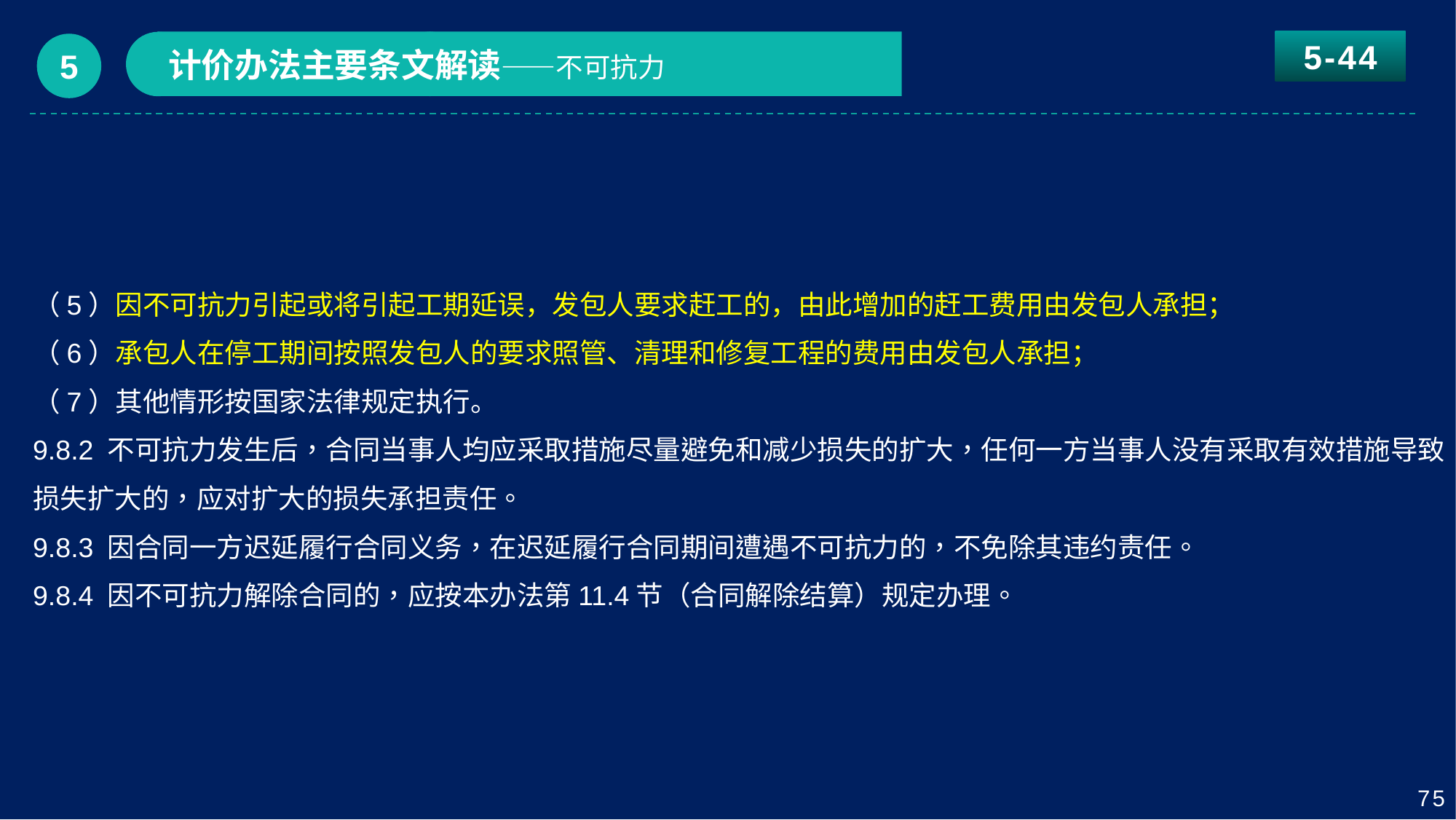

5-44
计价办法主要条文解读——不可抗力

5
（5）因不可抗力引起或将引起工期延误，发包人要求赶工的，由此增加的赶工费用由发包人承担；
（6）承包人在停工期间按照发包人的要求照管、清理和修复工程的费用由发包人承担；
（7）其他情形按国家法律规定执行。
9.8.2 不可抗力发生后，合同当事人均应采取措施尽量避免和减少损失的扩大，任何一方当事人没有采取有效措施导致损失扩大的，应对扩大的损失承担责任。
9.8.3 因合同一方迟延履行合同义务，在迟延履行合同期间遭遇不可抗力的，不免除其违约责任。
9.8.4 因不可抗力解除合同的，应按本办法第11.4节（合同解除结算）规定办理。
75